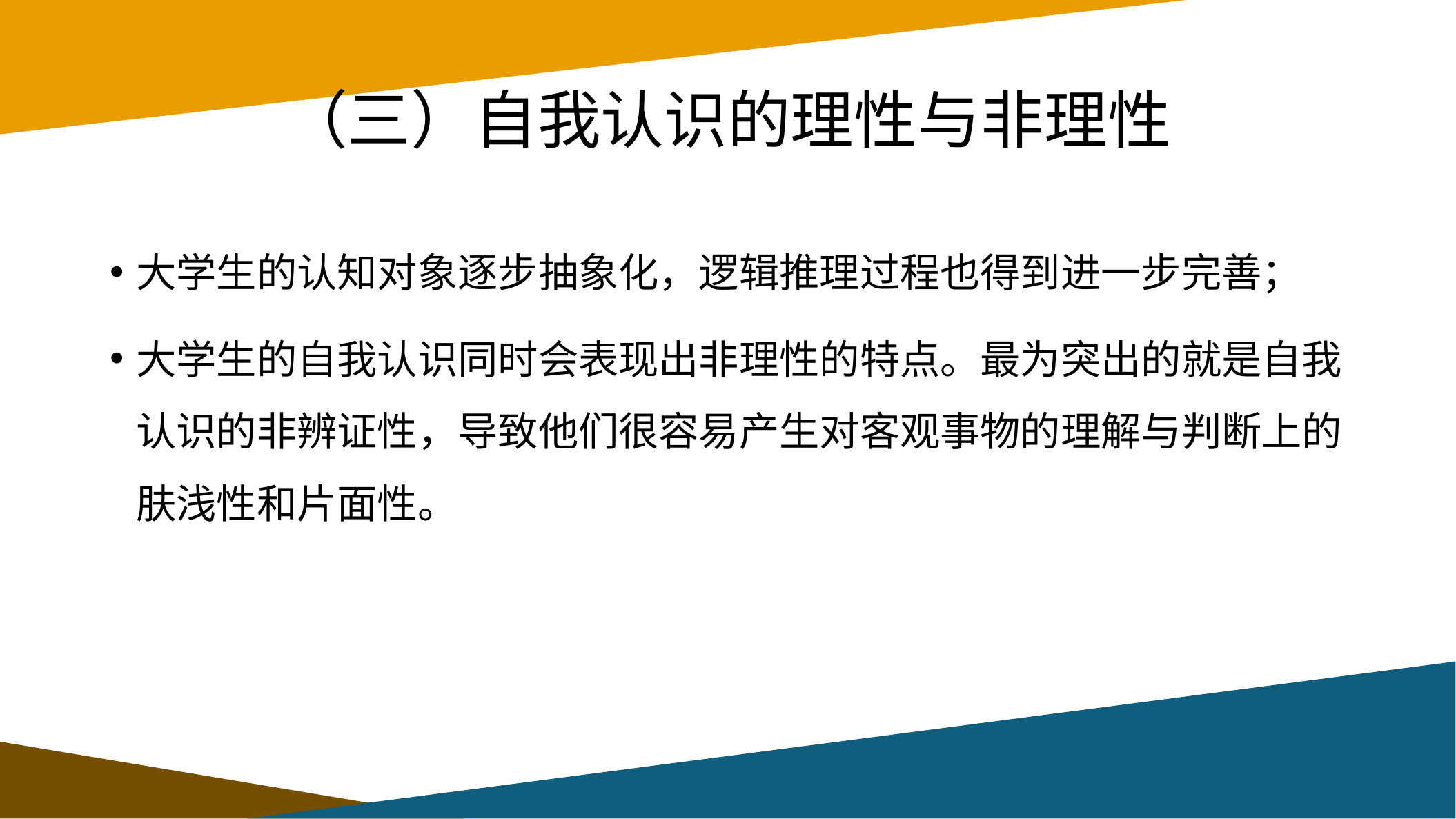

# （三）自我认识的理性与非理性
大学生的认知对象逐步抽象化，逻辑推理过程也得到进一步完善；
大学生的自我认识同时会表现出非理性的特点。最为突出的就是自我认识的非辨证性，导致他们很容易产生对客观事物的理解与判断上的肤浅性和片面性。